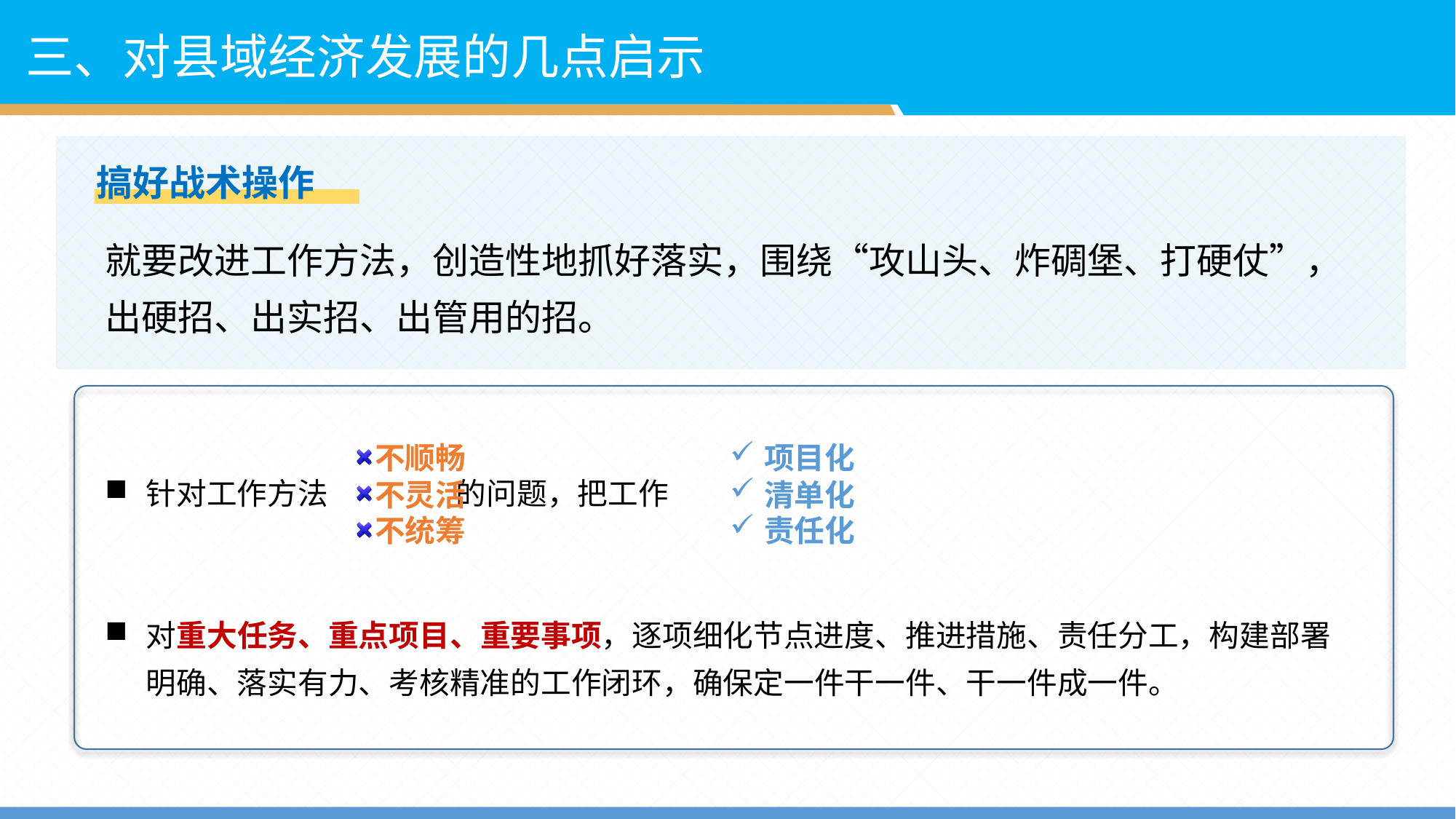

三、对县域经济发展的几点启示

搞好战术操作

就要改进工作方法，创造性地抓好落实，围绕“攻山头、炸碉堡、打硬仗”， 出硬招、出实招、出管用的招。

不顺畅
不灵活
不统筹
项目化
清单化
责任化
针对工作方法                   的问题，把工作

对重大任务、重点项目、重要事项，逐项细化节点进度、推进措施、责任分工，构建部署明确、落实有力、考核精准的工作闭环，确保定一件干一件、干一件成一件。